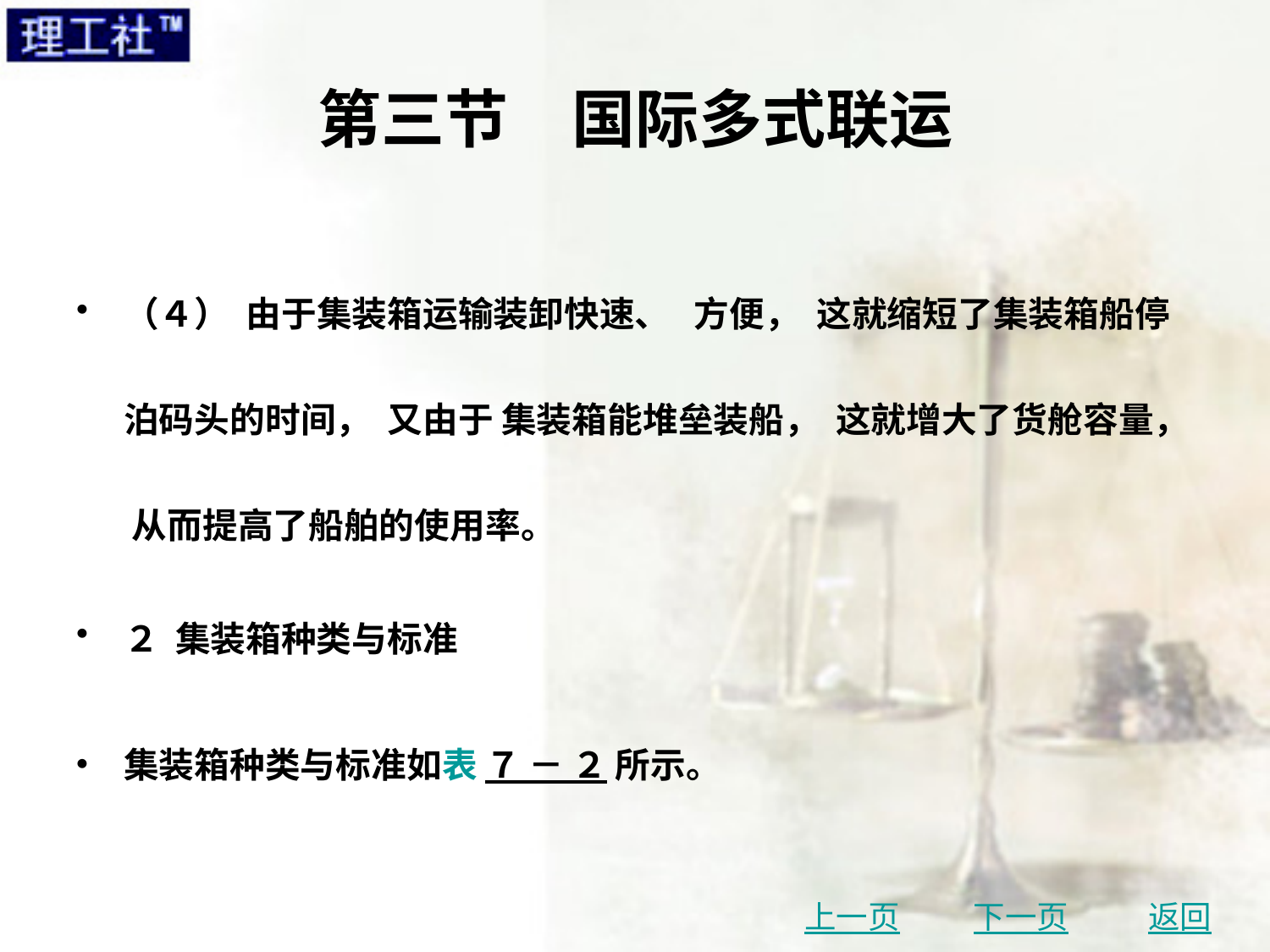

# 第三节　国际多式联运
（４）  由于集装箱运输装卸快速、   方便，  这就缩短了集装箱船停泊码头的时间，  又由于 集装箱能堆垒装船，  这就增大了货舱容量，  从而提高了船舶的使用率。
２  集装箱种类与标准
集装箱种类与标准如表 ７ － ２ 所示。
上一页
下一页
返回